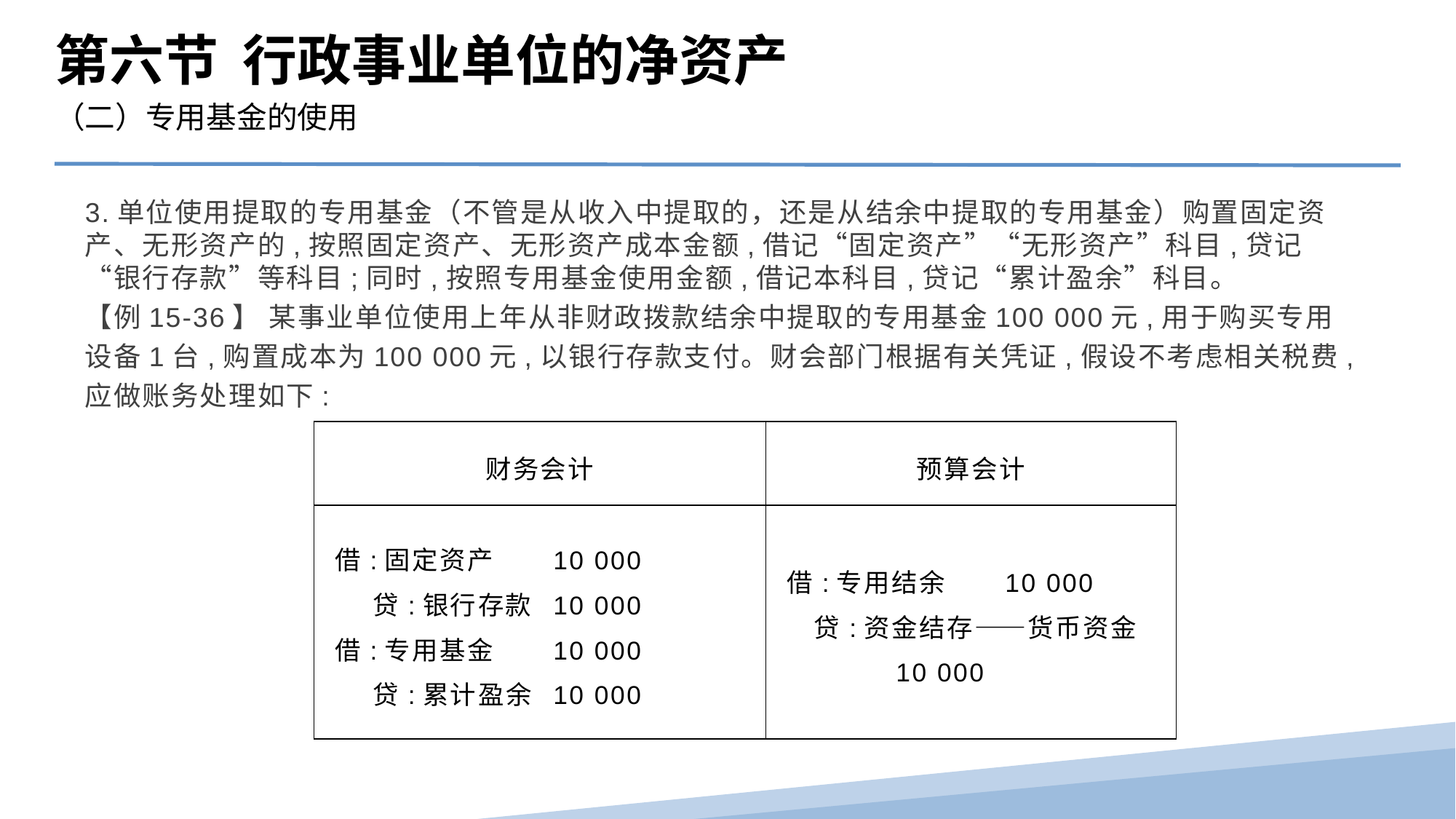

第六节  行政事业单位的净资产
（二）专用基金的使用
3.单位使用提取的专用基金（不管是从收入中提取的，还是从结余中提取的专用基金）购置固定资产、无形资产的,按照固定资产、无形资产成本金额,借记“固定资产”“无形资产”科目,贷记“银行存款”等科目;同时,按照专用基金使用金额,借记本科目,贷记“累计盈余”科目。
【例15-36】 某事业单位使用上年从非财政拨款结余中提取的专用基金100 000元,用于购买专用设备1台,购置成本为100 000元,以银行存款支付。财会部门根据有关凭证,假设不考虑相关税费,应做账务处理如下:
| 财务会计 | 预算会计 |
| --- | --- |
| 借:固定资产 10 000 贷:银行存款 10 000 借:专用基金 10 000 贷:累计盈余 10 000 | 借:专用结余 10 000 贷:资金结存——货币资金 10 000 |